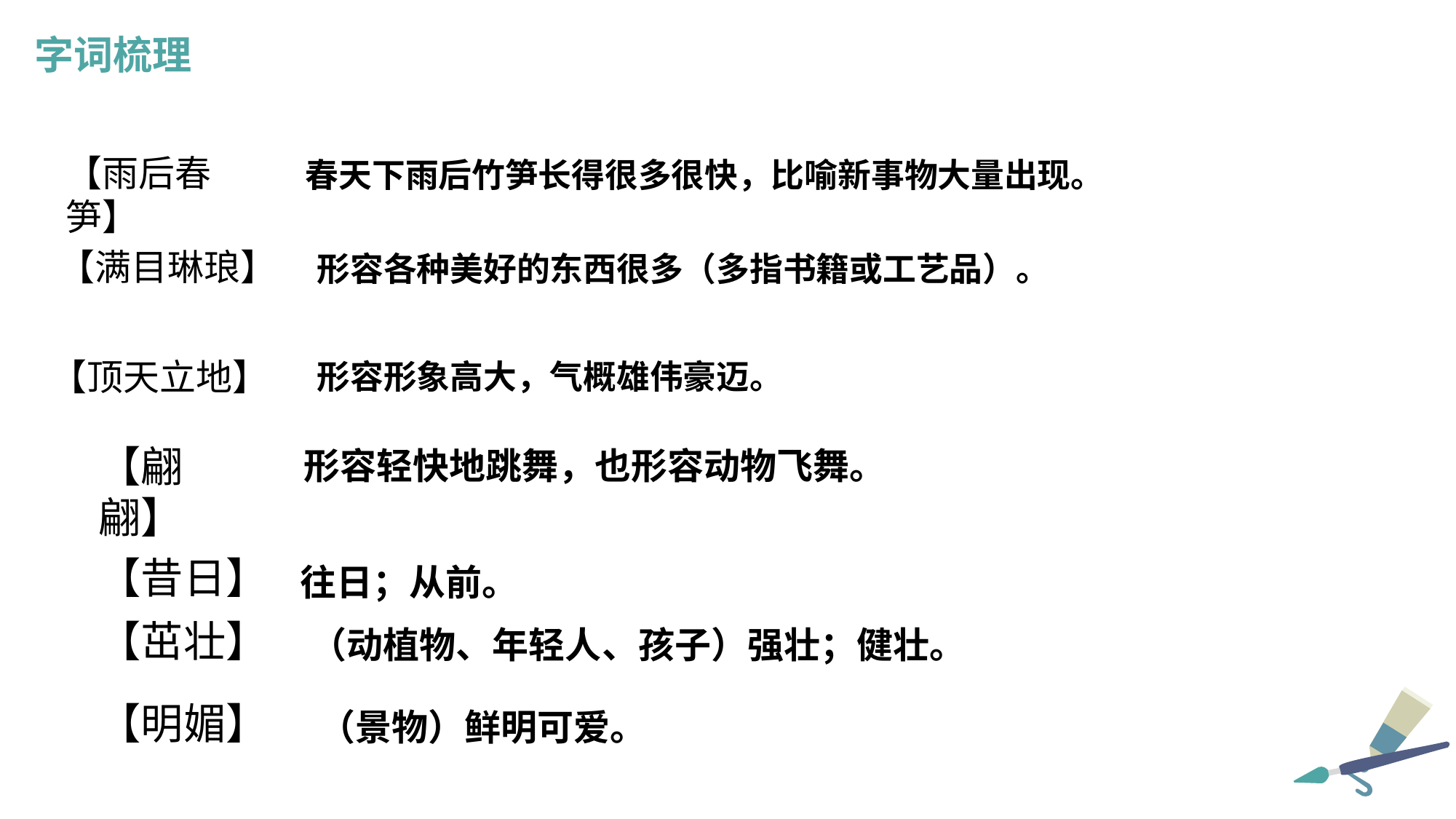

字词梳理
春天下雨后竹笋长得很多很快，比喻新事物大量出现。
【雨后春笋】
形容各种美好的东西很多（多指书籍或工艺品）。
【满目琳琅】
形容形象高大，气概雄伟豪迈。
【顶天立地】
形容轻快地跳舞，也形容动物飞舞。
【翩翩】
【昔日】
往日；从前。
（动植物、年轻人、孩子）强壮；健壮。
【茁壮】

（景物）鲜明可爱。
【明媚】